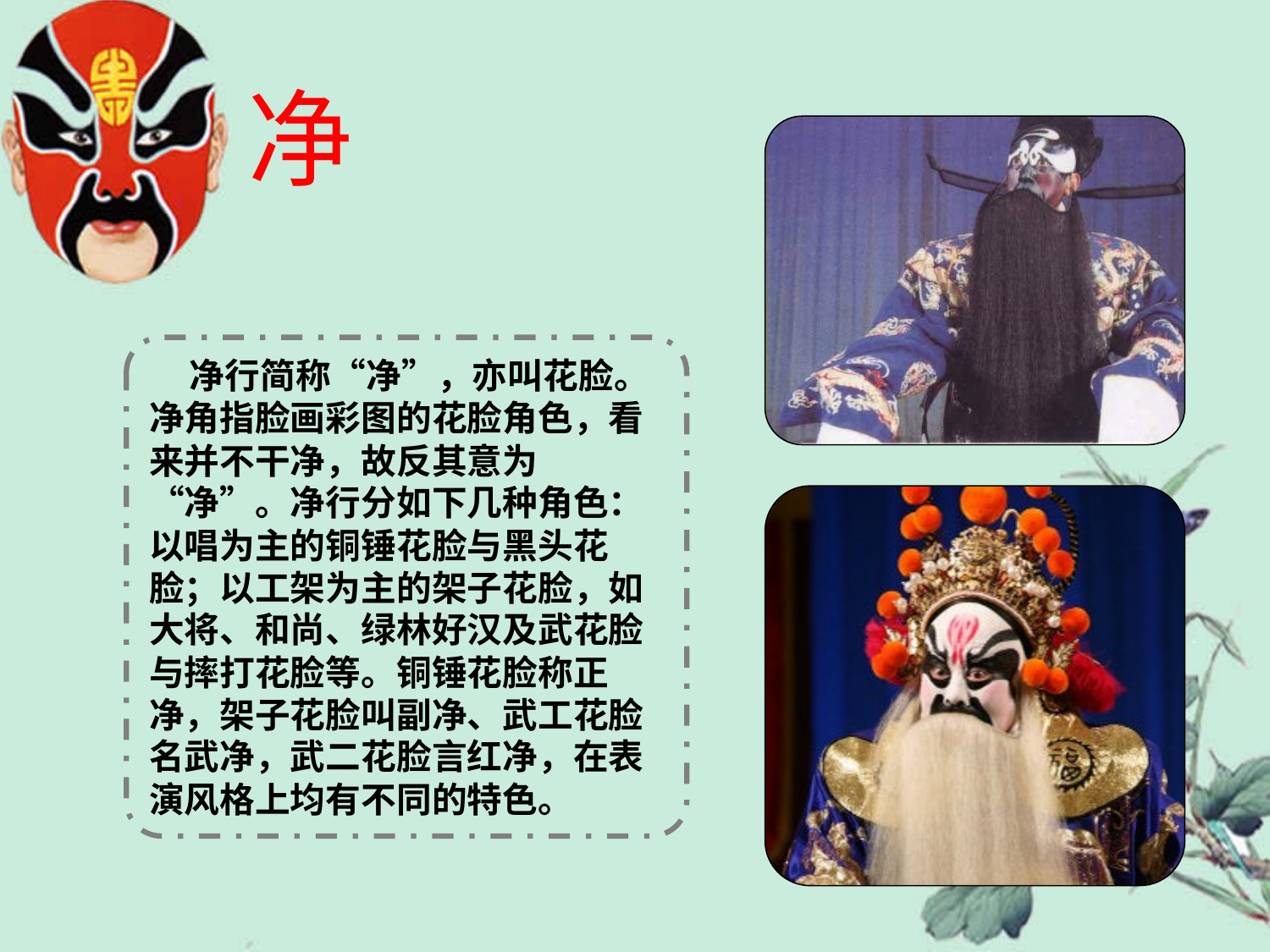

# 净

    净行简称“净”，亦叫花脸。净角指脸画彩图的花脸角色，看来并不干净，故反其意为“净”。净行分如下几种角色：以唱为主的铜锤花脸与黑头花脸；以工架为主的架子花脸，如大将、和尚、绿林好汉及武花脸与摔打花脸等。铜锤花脸称正净，架子花脸叫副净、武工花脸名武净，武二花脸言红净，在表演风格上均有不同的特色。